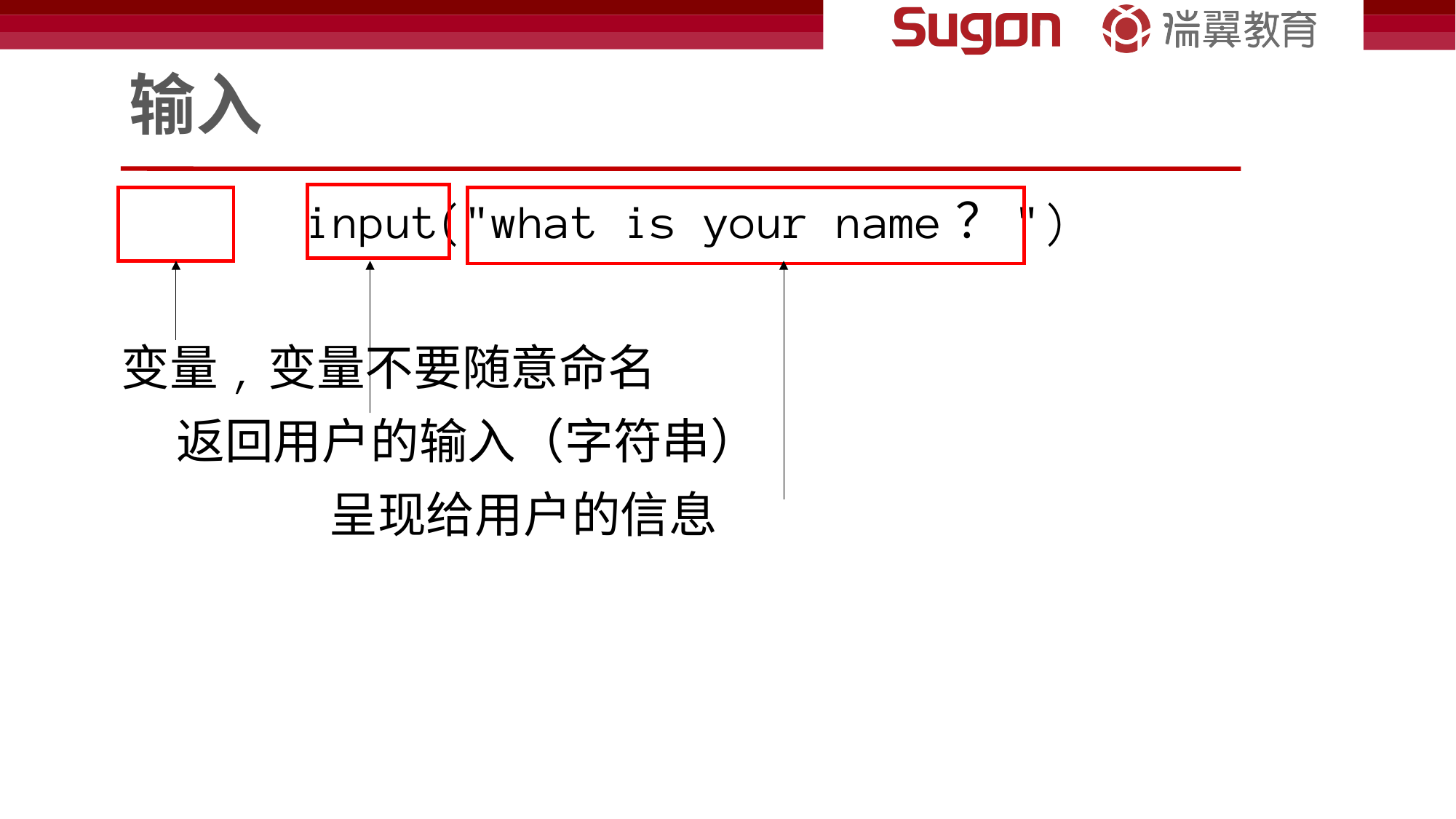

# 输入
name = input("what is your name？")

变量,变量不要随意命名
    返回用户的输入（字符串）
                  呈现给用户的信息